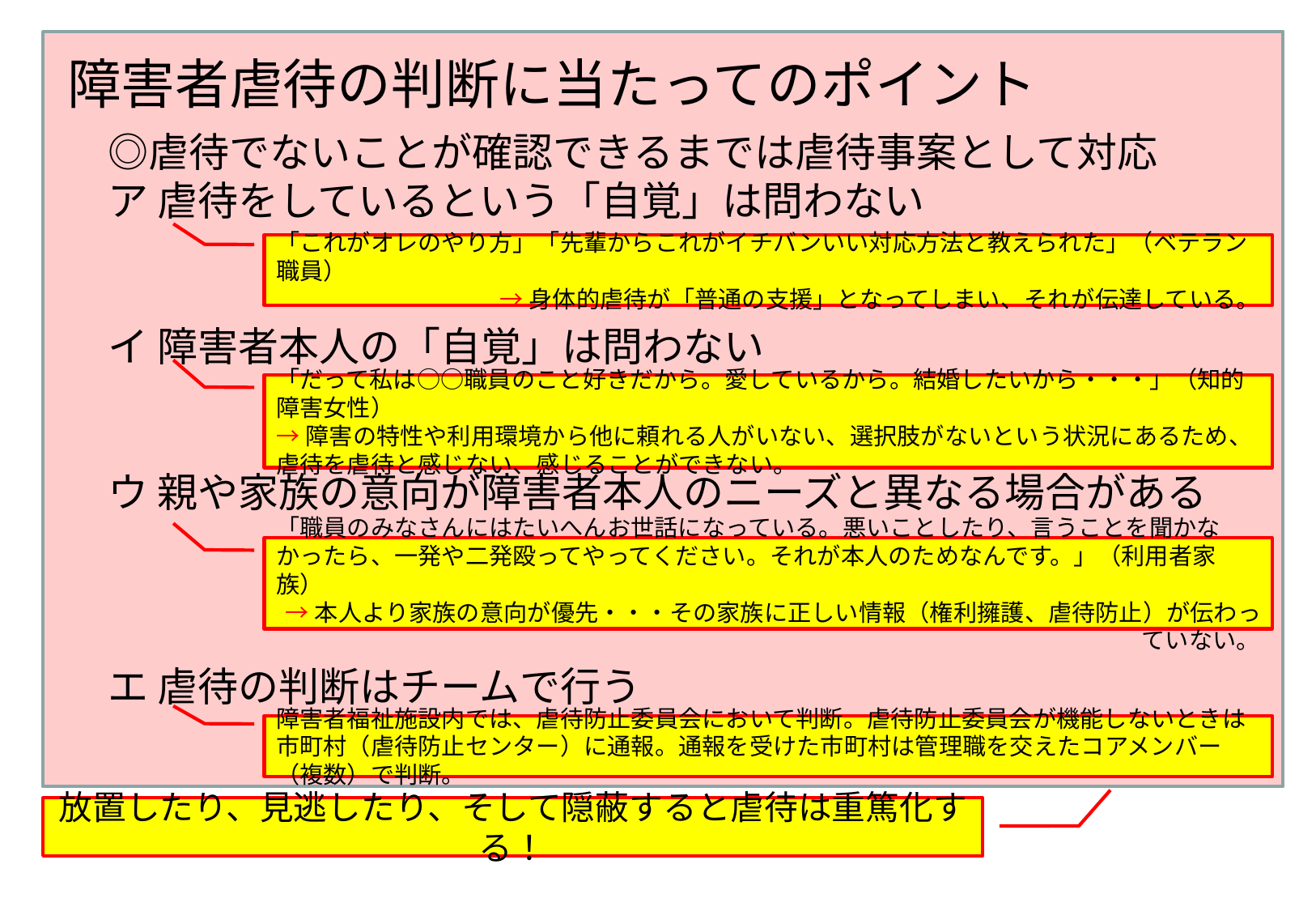

障害者虐待の判断に当たってのポイント

　◎虐待でないことが確認できるまでは虐待事案として対応
　ア 虐待をしているという「自覚」は問わない

　イ 障害者本人の「自覚」は問わない

　ウ 親や家族の意向が障害者本人のニーズと異なる場合がある

　エ 虐待の判断はチームで行う
「これがオレのやり方」「先輩からこれがイチバンいい対応方法と教えられた」（ベテラン職員）
→身体的虐待が「普通の支援」となってしまい、それが伝達している。
「だって私は○○職員のこと好きだから。愛しているから。結婚したいから・・・」（知的障害女性）
→障害の特性や利用環境から他に頼れる人がいない、選択肢がないという状況にあるため、虐待を虐待と感じない、感じることができない。
「職員のみなさんにはたいへんお世話になっている。悪いことしたり、言うことを聞かなかったら、一発や二発殴ってやってください。それが本人のためなんです。」（利用者家族）
→本人より家族の意向が優先・・・その家族に正しい情報（権利擁護、虐待防止）が伝わっていない。
障害者福祉施設内では、虐待防止委員会において判断。虐待防止委員会が機能しないときは市町村（虐待防止センター）に通報。通報を受けた市町村は管理職を交えたコアメンバー（複数）で判断。
放置したり、見逃したり、そして隠蔽すると虐待は重篤化する！